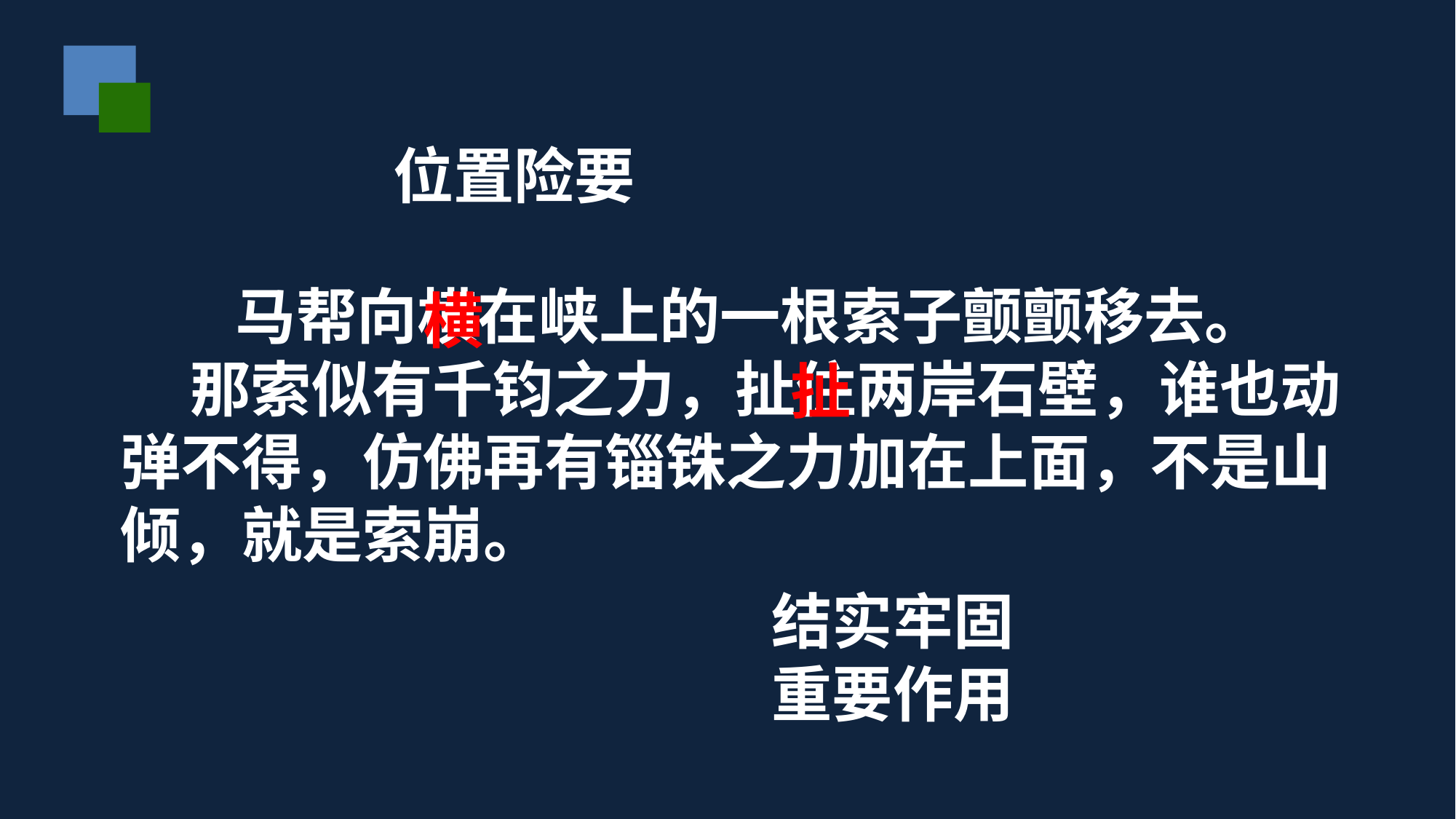

位置险要
             马帮向横在峡上的一根索子颤颤移去。
    那索似有千钧之力，扯住两岸石壁，谁也动弹不得，仿佛再有锱铢之力加在上面，不是山倾，就是索崩。
横
扯
结实牢固
重要作用